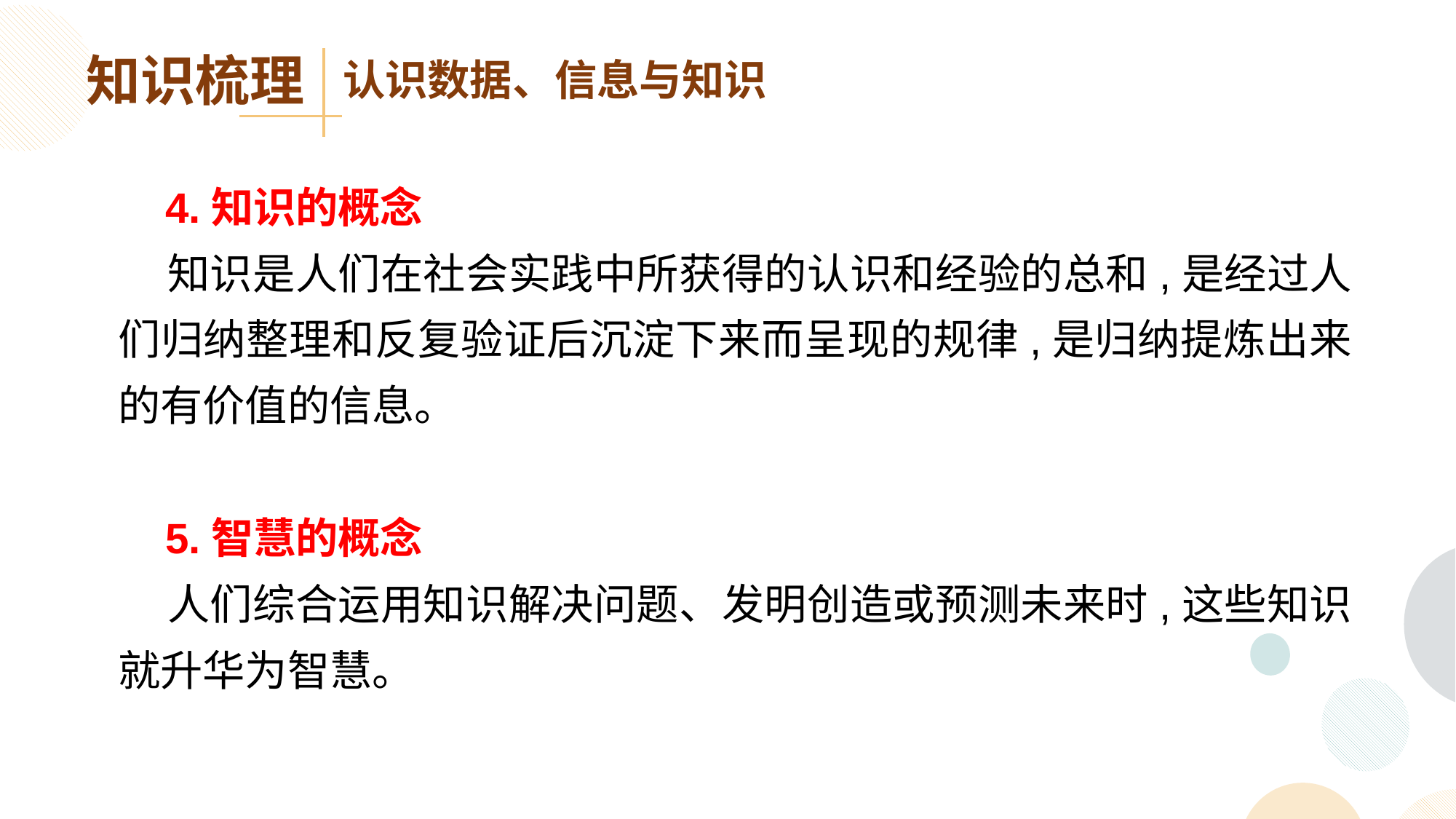

知识梳理
认识数据、信息与知识
    4.知识的概念
    知识是人们在社会实践中所获得的认识和经验的总和,是经过人们归纳整理和反复验证后沉淀下来而呈现的规律,是归纳提炼出来的有价值的信息。

    5.智慧的概念
    人们综合运用知识解决问题、发明创造或预测未来时,这些知识就升华为智慧。